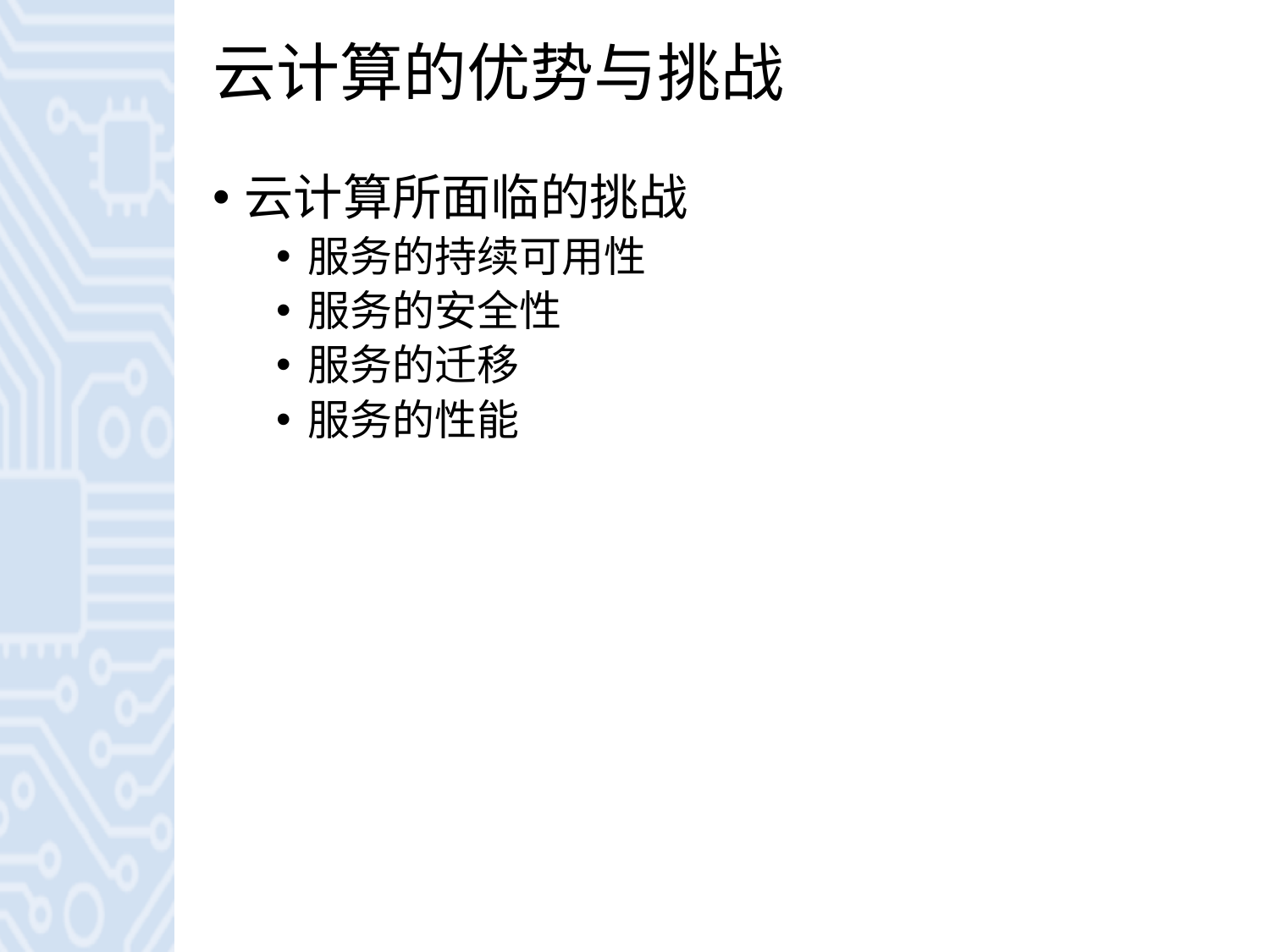

# 云计算的优势与挑战
云计算所面临的挑战
服务的持续可用性
服务的安全性
服务的迁移
服务的性能